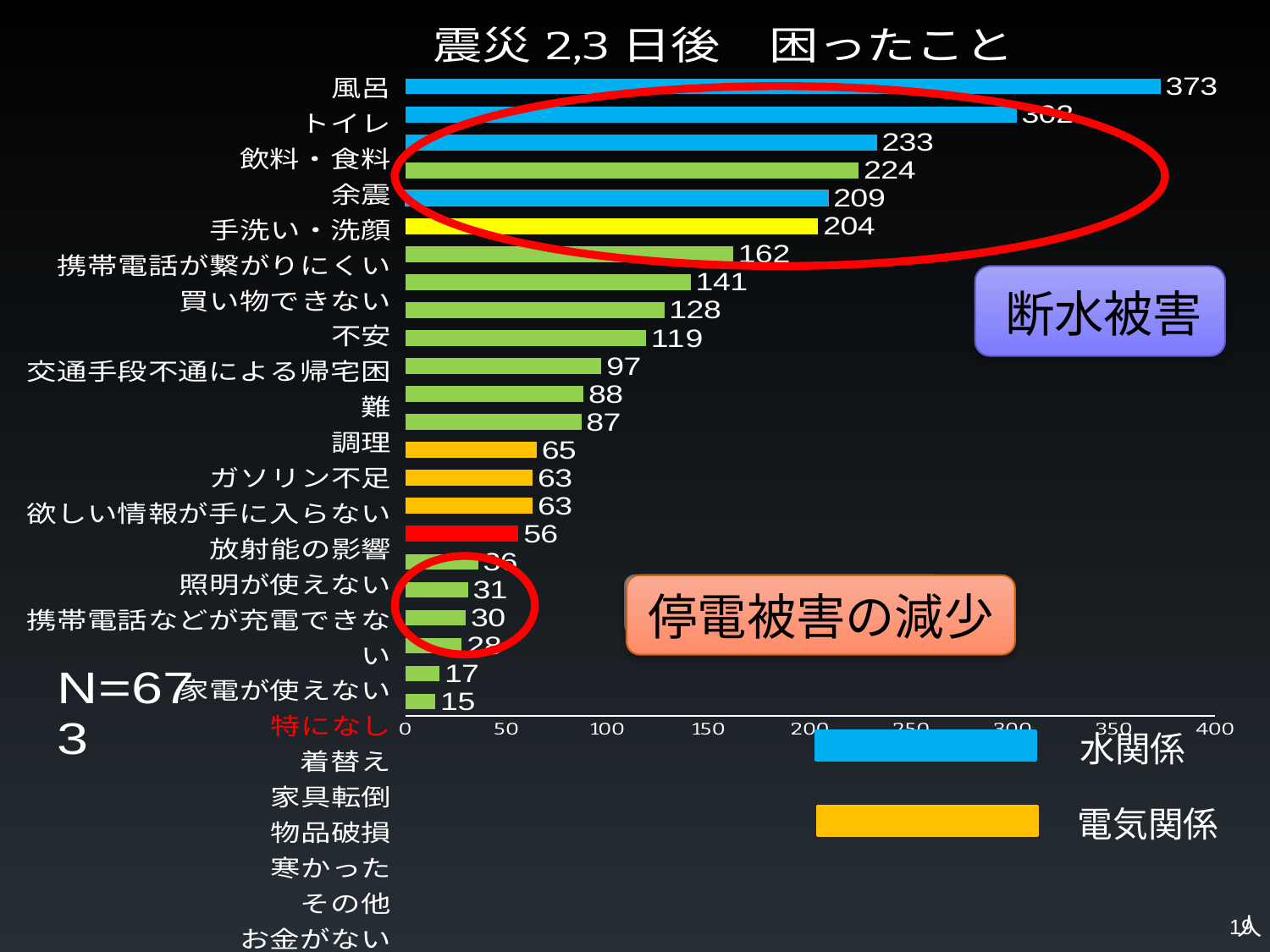

### Chart: 震災2,3日後　困ったこと

| Category |  |  |  |
|---|---|---|---|
| お金がない | None | None | 15.0 |
| その他 | None | None | 17.0 |
| 寒かった | None | None | 28.0 |
| 物品破損 | None | None | 30.0 |
| 家具転倒 | None | None | 31.0 |
| 着替え | None | None | 36.0 |
| 特になし | None | None | 56.0 |
| 家電が使えない | None | None | 63.0 |
| 携帯電話などが充電できない | None | None | 63.0 |
| 照明が使えない | None | None | 65.0 |
| 放射能の影響 | None | None | 87.0 |
| 欲しい情報が手に入らない | None | None | 88.0 |
| ガソリン不足 | None | None | 97.0 |
| 調理 | None | None | 119.0 |
| 交通手段不通による帰宅困難 | None | None | 128.0 |
| 不安 | None | None | 141.0 |
| 買い物できない | None | None | 162.0 |
| 携帯電話が繋がりにくい | None | None | 204.0 |
| 手洗い･洗顔 | None | None | 209.0 |
| 余震 | None | None | 224.0 |
| 飲料・食料 | None | None | 233.0 |
| トイレ | None | None | 302.0 |
| 風呂 | None | None | 373.0 |

断水被害

停電被害の減少
水関係

電気関係

人
19